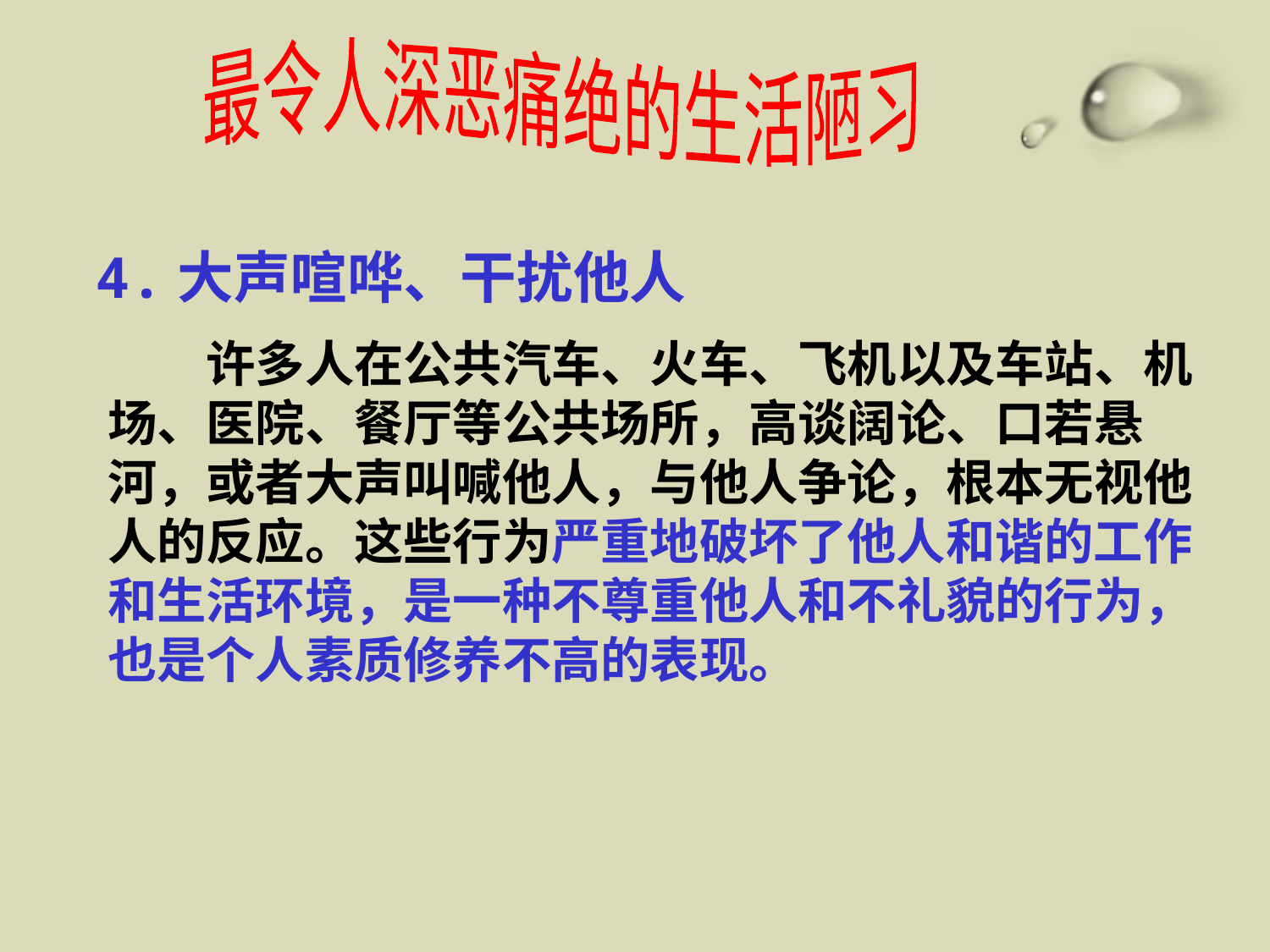

最令人深恶痛绝的生活陋习
4.大声喧哗、干扰他人
　　许多人在公共汽车、火车、飞机以及车站、机场、医院、餐厅等公共场所，高谈阔论、口若悬河，或者大声叫喊他人，与他人争论，根本无视他人的反应。这些行为严重地破坏了他人和谐的工作和生活环境，是一种不尊重他人和不礼貌的行为，也是个人素质修养不高的表现。